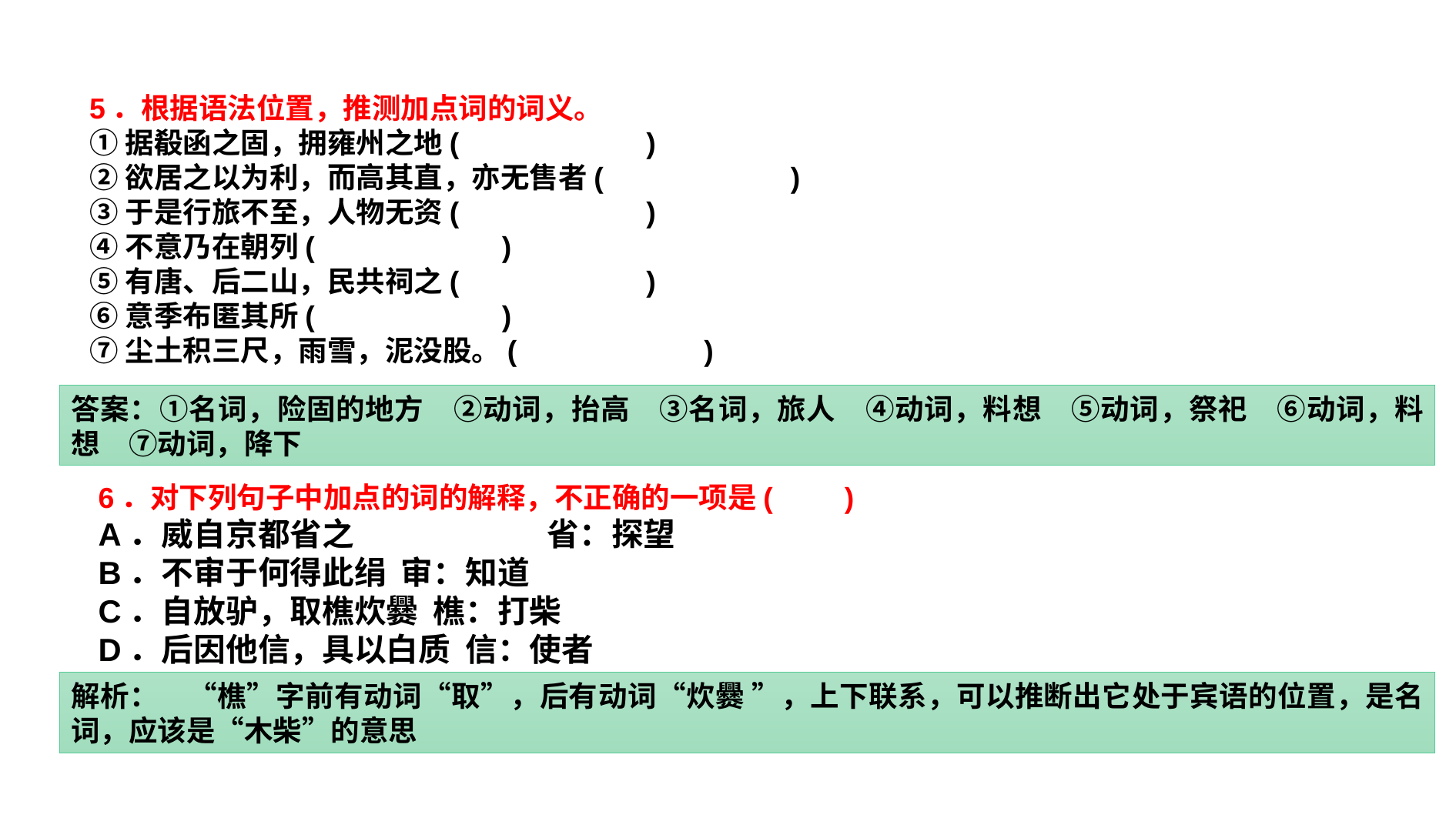

5．根据语法位置，推测加点词的词义。
①据殽函之固，拥雍州之地(　　　　　　)
②欲居之以为利，而高其直，亦无售者(　　　　　　)
③于是行旅不至，人物无资(　　　　　　)
④不意乃在朝列(　　　　　　)
⑤有唐、后二山，民共祠之(　　　　　　)
⑥意季布匿其所(　　　　　　)
⑦尘土积三尺，雨雪，泥没股。(　　　　　　)
答案：①名词，险固的地方　②动词，抬高　③名词，旅人　④动词，料想　⑤动词，祭祀　⑥动词，料想　⑦动词，降下
6．对下列句子中加点的词的解释，不正确的一项是(　　)
A．威自京都省之　　　　　　省：探望
B．不审于何得此绢  审：知道
C．自放驴，取樵炊爨  樵：打柴
D．后因他信，具以白质  信：使者
解析：　“樵”字前有动词“取”，后有动词“炊爨 ”，上下联系，可以推断出它处于宾语的位置，是名词，应该是“木柴”的意思